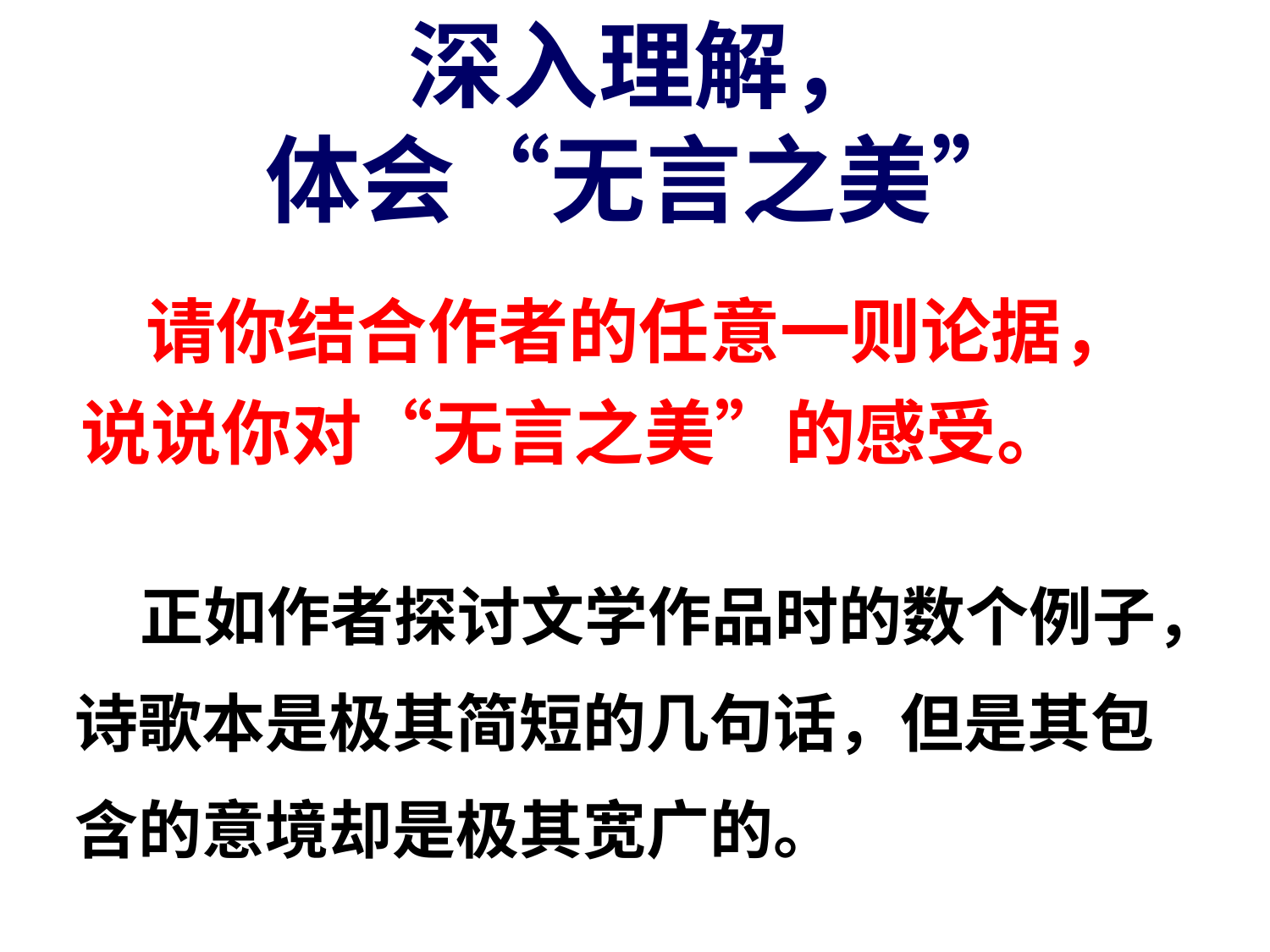

深入理解，
体会“无言之美”
    请你结合作者的任意一则论据，说说你对“无言之美”的感受。
    正如作者探讨文学作品时的数个例子，诗歌本是极其简短的几句话，但是其包含的意境却是极其宽广的。